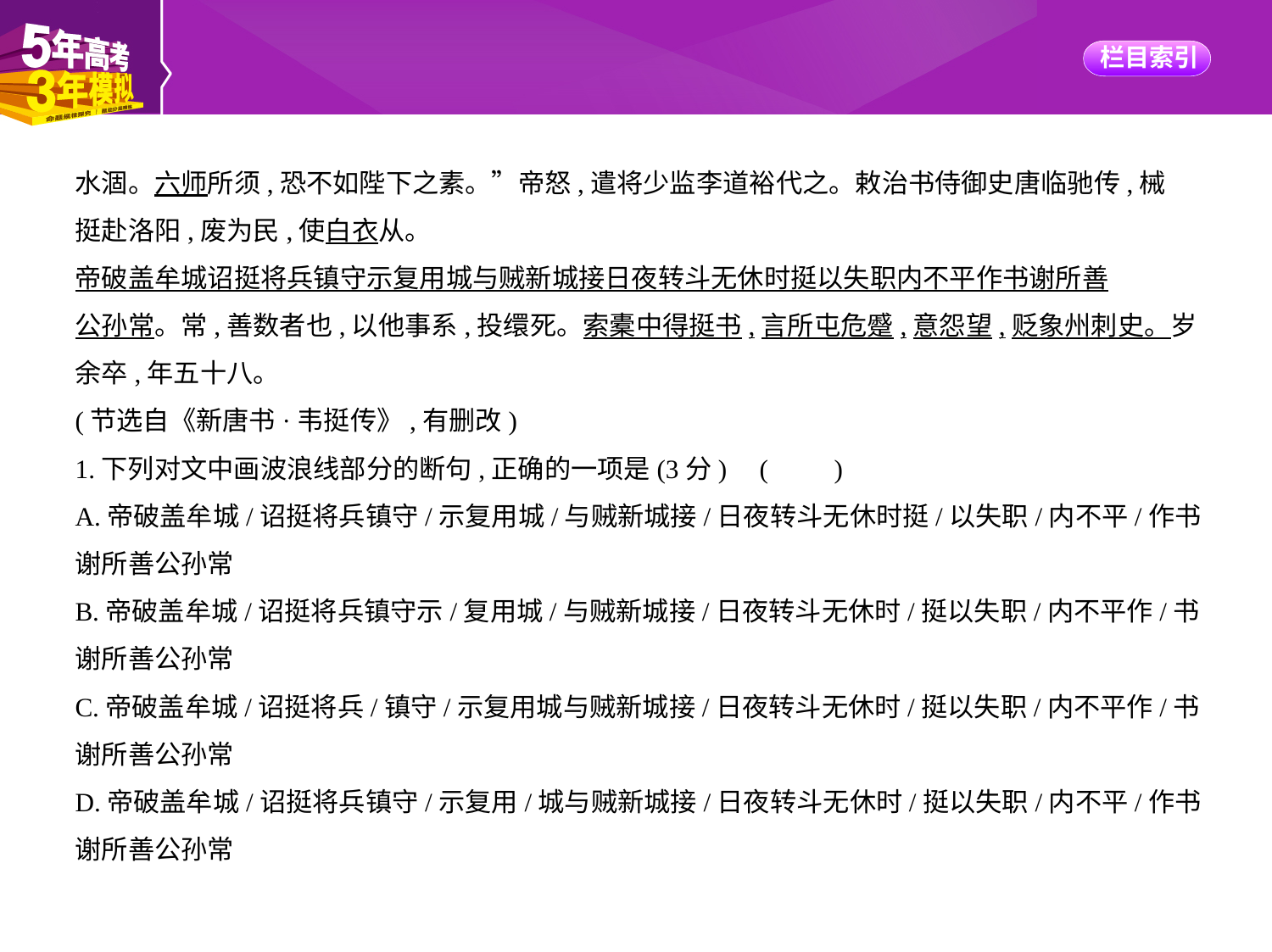

水涸。六师所须,恐不如陛下之素。”帝怒,遣将少监李道裕代之。敕治书侍御史唐临驰传,械
挺赴洛阳,废为民,使白衣从。
帝破盖牟城诏挺将兵镇守示复用城与贼新城接日夜转斗无休时挺以失职内不平作书谢所善
公孙常。常,善数者也,以他事系,投缳死。索橐中得挺书,言所屯危蹙,意怨望,贬象州刺史。岁
余卒,年五十八。
(节选自《新唐书·韦挺传》,有删改)
1.下列对文中画波浪线部分的断句,正确的一项是(3分) (　　)
A.帝破盖牟城/诏挺将兵镇守/示复用城/与贼新城接/日夜转斗无休时挺/以失职/内不平/作书
谢所善公孙常
B.帝破盖牟城/诏挺将兵镇守示/复用城/与贼新城接/日夜转斗无休时/挺以失职/内不平作/书
谢所善公孙常
C.帝破盖牟城/诏挺将兵/镇守/示复用城与贼新城接/日夜转斗无休时/挺以失职/内不平作/书
谢所善公孙常
D.帝破盖牟城/诏挺将兵镇守/示复用/城与贼新城接/日夜转斗无休时/挺以失职/内不平/作书
谢所善公孙常